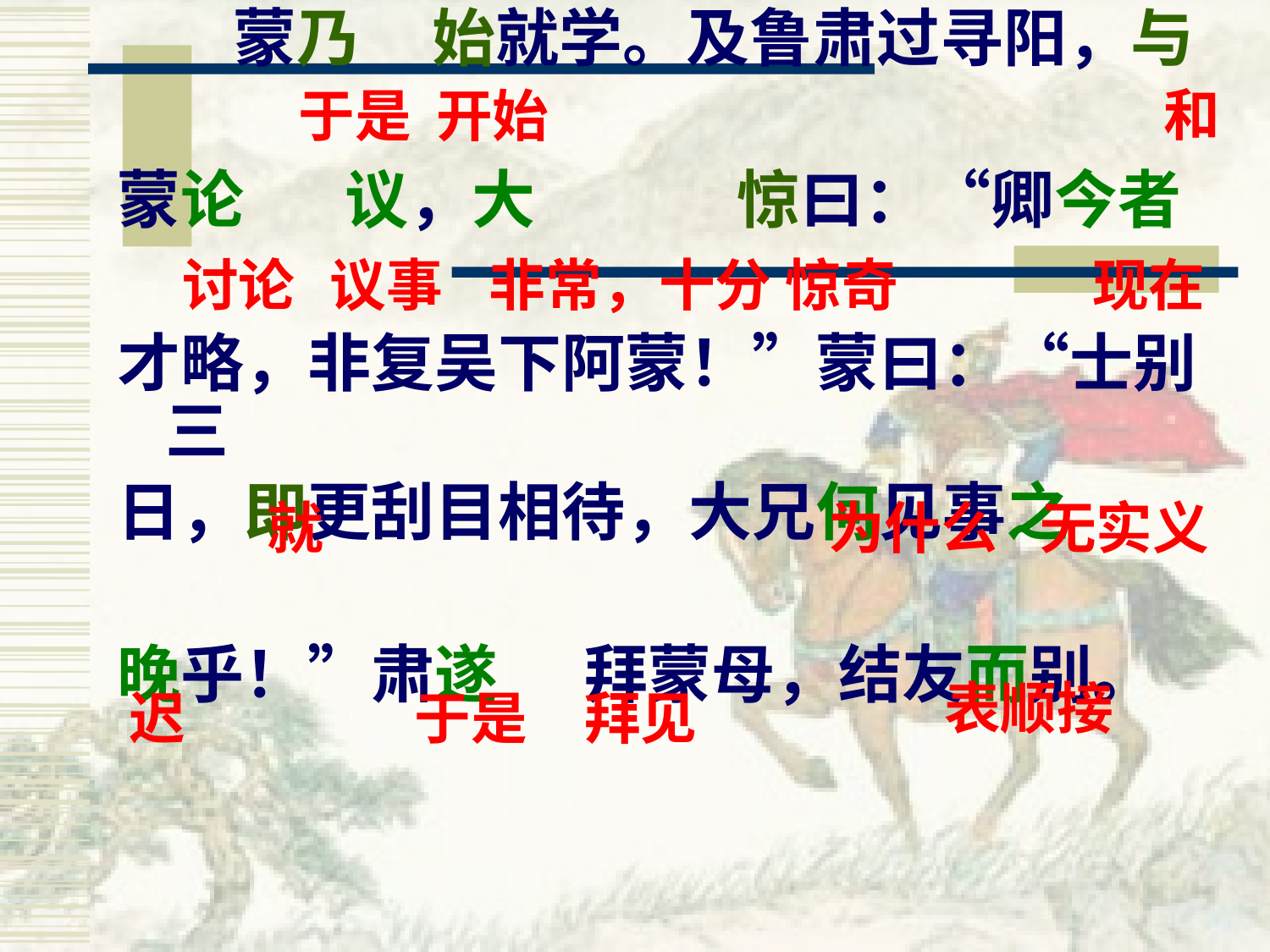

蒙乃     始就学。及鲁肃过寻阳，与

蒙论       议，大              惊曰：“卿今者

才略，非复吴下阿蒙！”蒙曰：“士别三
日，即更刮目相待，大兄何见事之

晚乎！”肃遂      拜蒙母，结友而别。

和
于是
开始

讨论
议事
非常，十分
惊奇
现在
就
为什么
无实义

表顺接
迟
于是
拜见